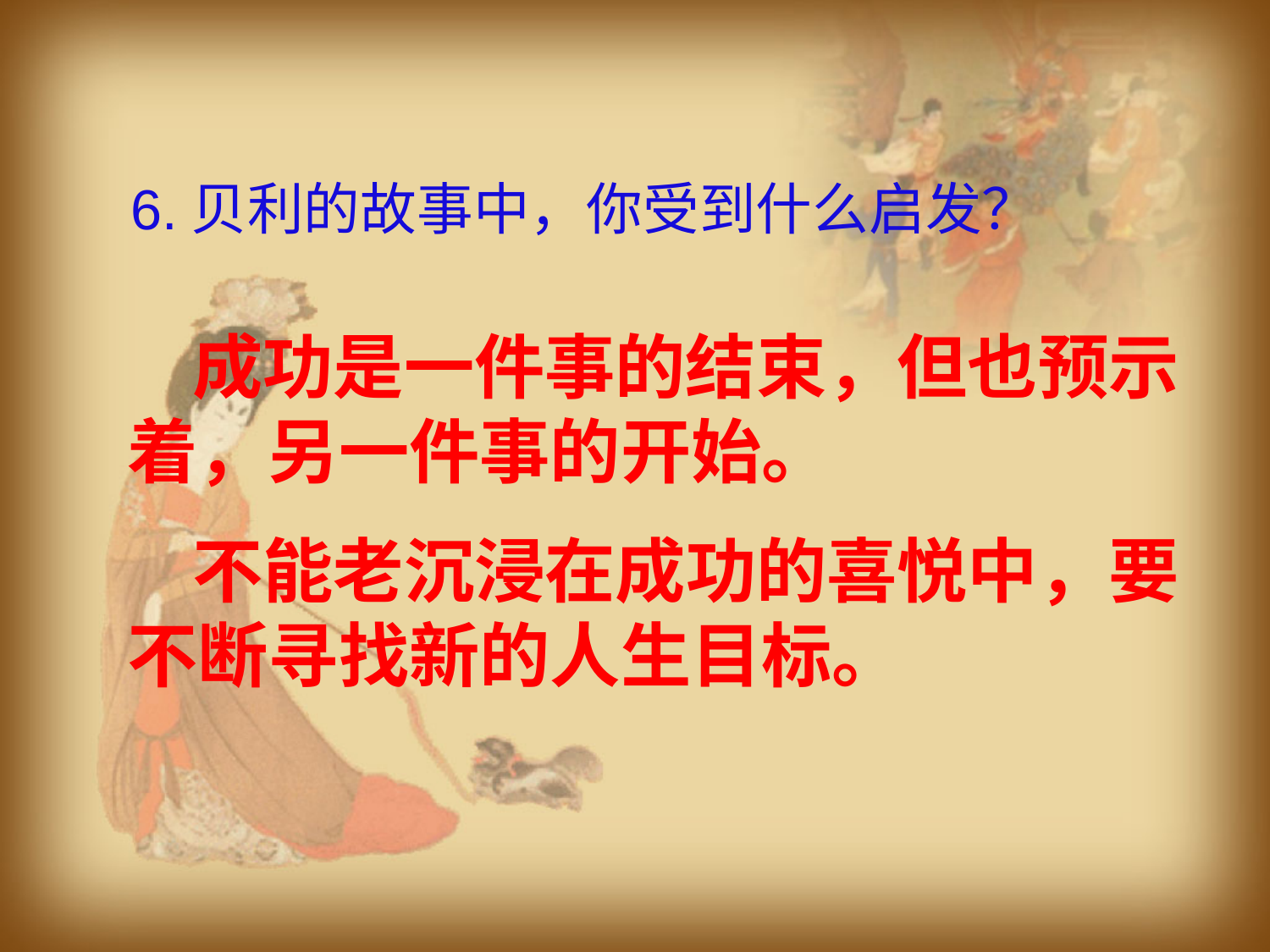

6.贝利的故事中，你受到什么启发？
   成功是一件事的结束，但也预示着，另一件事的开始。
   不能老沉浸在成功的喜悦中，要不断寻找新的人生目标。